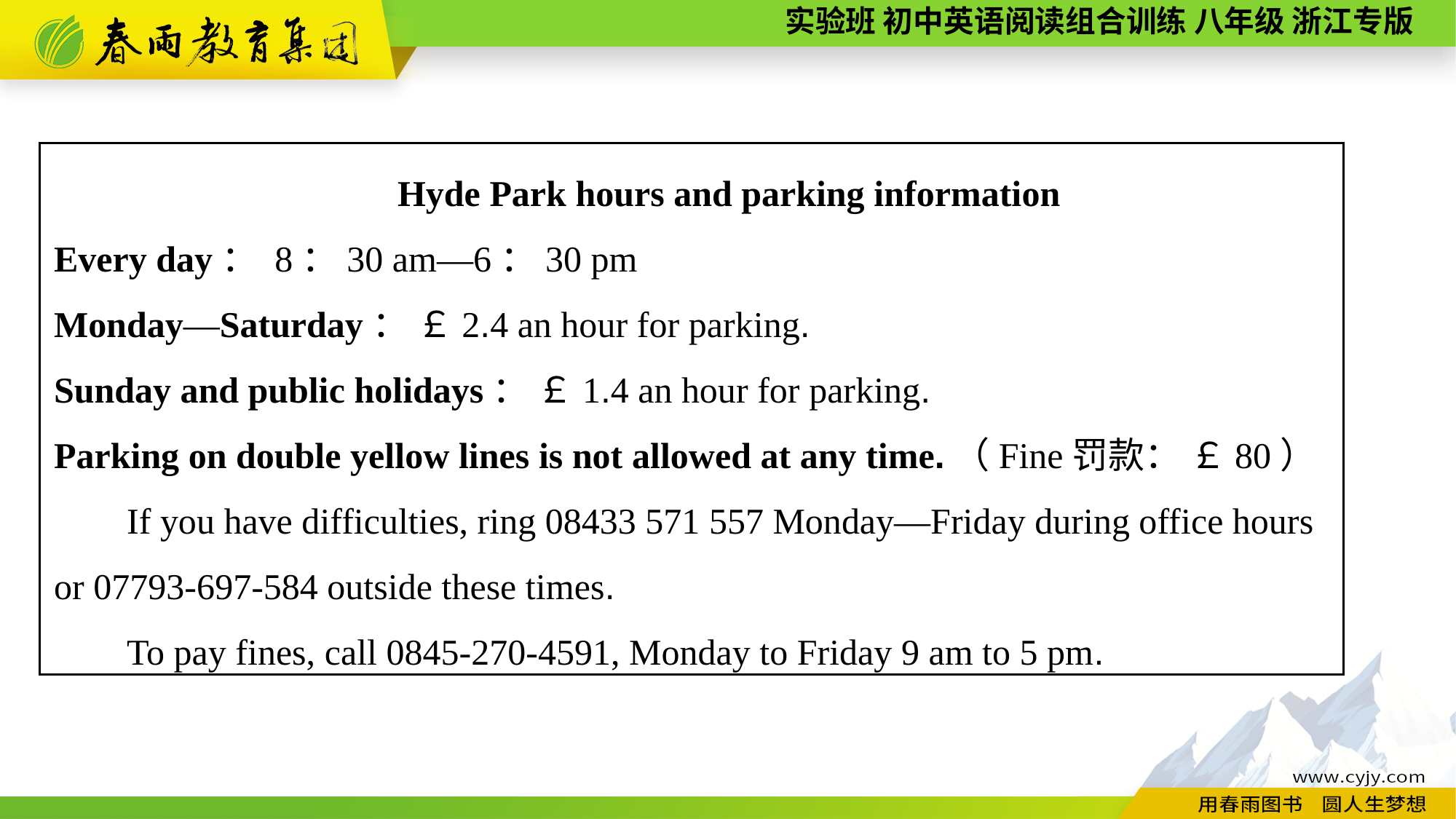

Hyde Park hours and parking information
Every day： 8：30 am—6：30 pm
Monday—Saturday： ￡2.4 an hour for parking.
Sunday and public holidays： ￡1.4 an hour for parking.
Parking on double yellow lines is not allowed at any time.（Fine罚款： ￡80）
If you have difficulties, ring 08433 571 557 Monday—Friday during office hours
or 07793-697-584 outside these times.
To pay fines, call 0845-270-4591, Monday to Friday 9 am to 5 pm.